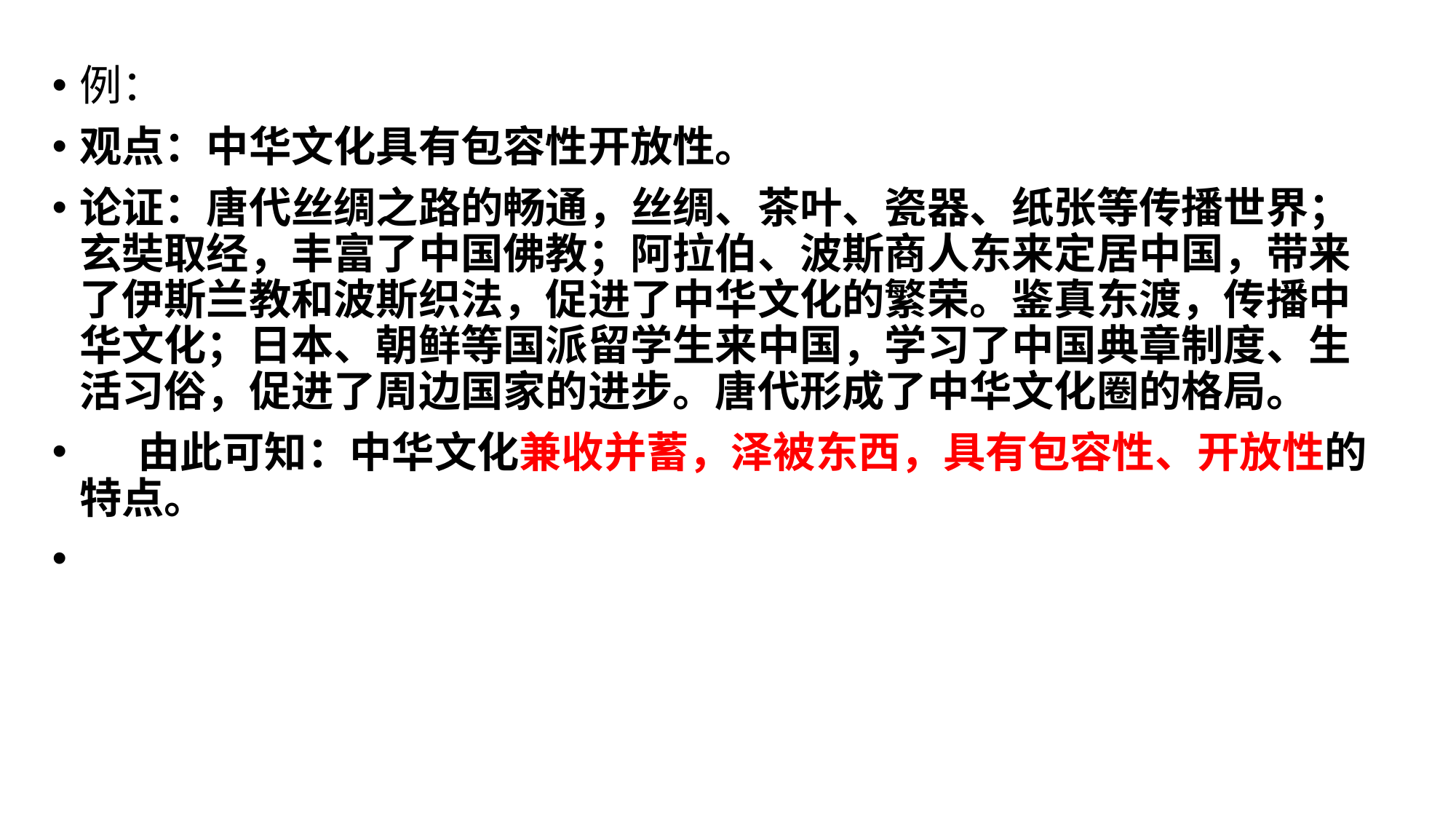

例：
观点：中华文化具有包容性开放性。
论证：唐代丝绸之路的畅通，丝绸、茶叶、瓷器、纸张等传播世界；玄奘取经，丰富了中国佛教；阿拉伯、波斯商人东来定居中国，带来了伊斯兰教和波斯织法，促进了中华文化的繁荣。鉴真东渡，传播中华文化；日本、朝鲜等国派留学生来中国，学习了中国典章制度、生活习俗，促进了周边国家的进步。唐代形成了中华文化圈的格局。
     由此可知：中华文化兼收并蓄，泽被东西，具有包容性、开放性的特点。